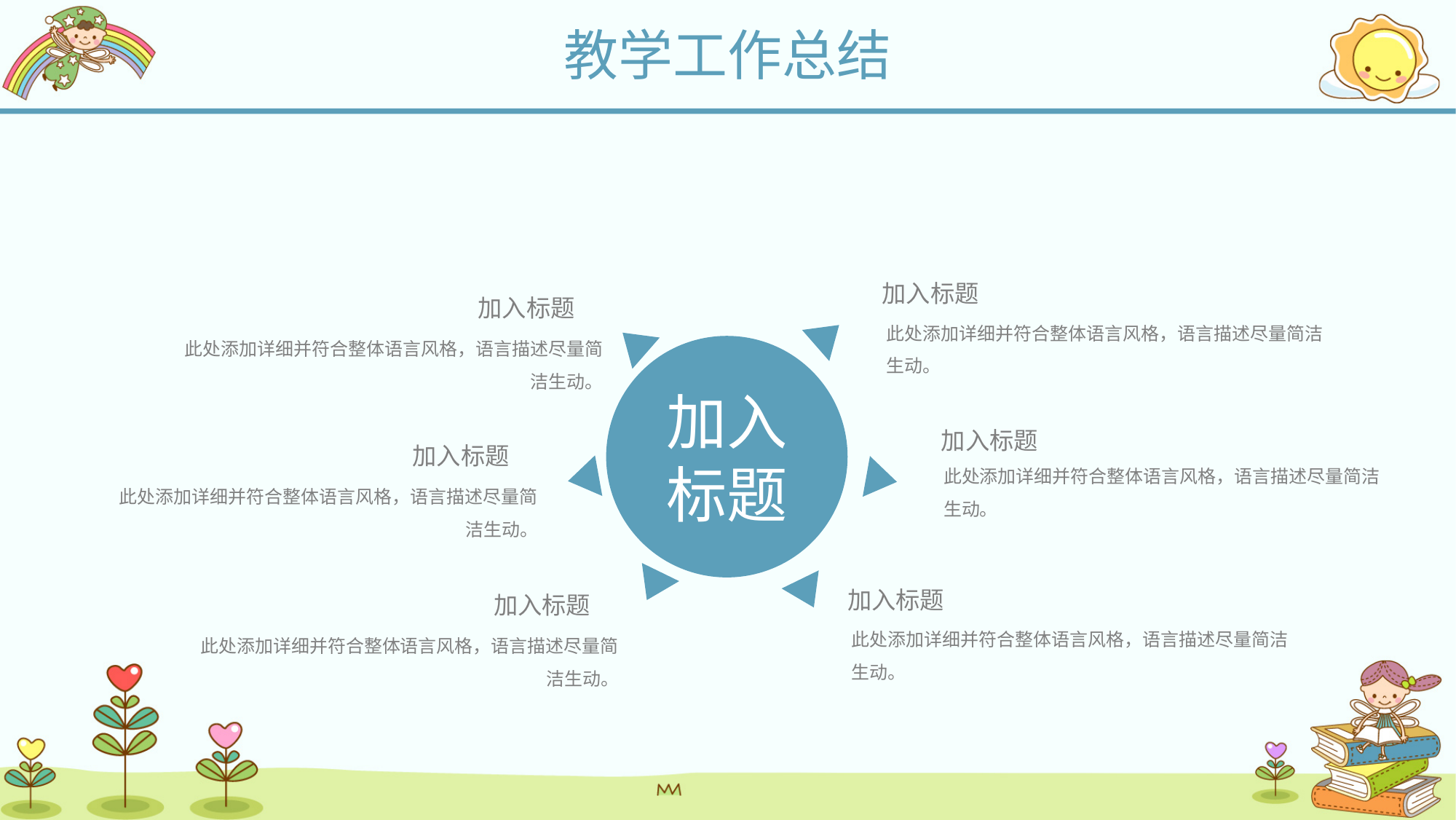

教学工作总结

加入标题
加入标题
此处添加详细并符合整体语言风格，语言描述尽量简洁生动。

此处添加详细并符合整体语言风格，语言描述尽量简洁生动。

加入
标题
加入标题
加入标题
此处添加详细并符合整体语言风格，语言描述尽量简洁生动。

此处添加详细并符合整体语言风格，语言描述尽量简洁生动。

加入标题
加入标题
此处添加详细并符合整体语言风格，语言描述尽量简洁生动。
此处添加详细并符合整体语言风格，语言描述尽量简洁生动。